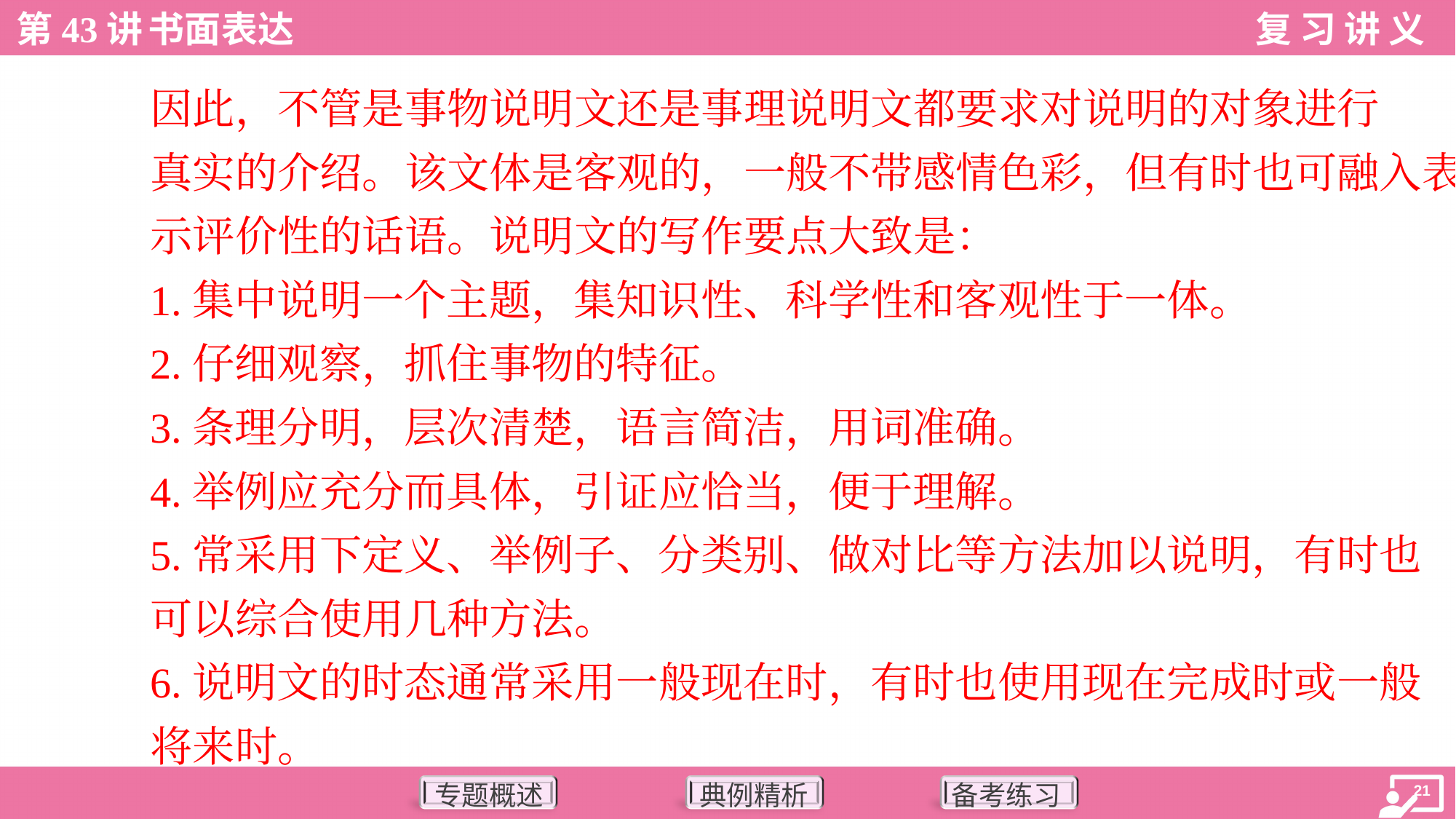

因此，不管是事物说明文还是事理说明文都要求对说明的对象进行
真实的介绍。该文体是客观的，一般不带感情色彩，但有时也可融入表
示评价性的话语。说明文的写作要点大致是：
1.集中说明一个主题，集知识性、科学性和客观性于一体。
2.仔细观察，抓住事物的特征。
3.条理分明，层次清楚，语言简洁，用词准确。
4.举例应充分而具体，引证应恰当，便于理解。
5.常采用下定义、举例子、分类别、做对比等方法加以说明，有时也
可以综合使用几种方法。
6.说明文的时态通常采用一般现在时，有时也使用现在完成时或一般
将来时。